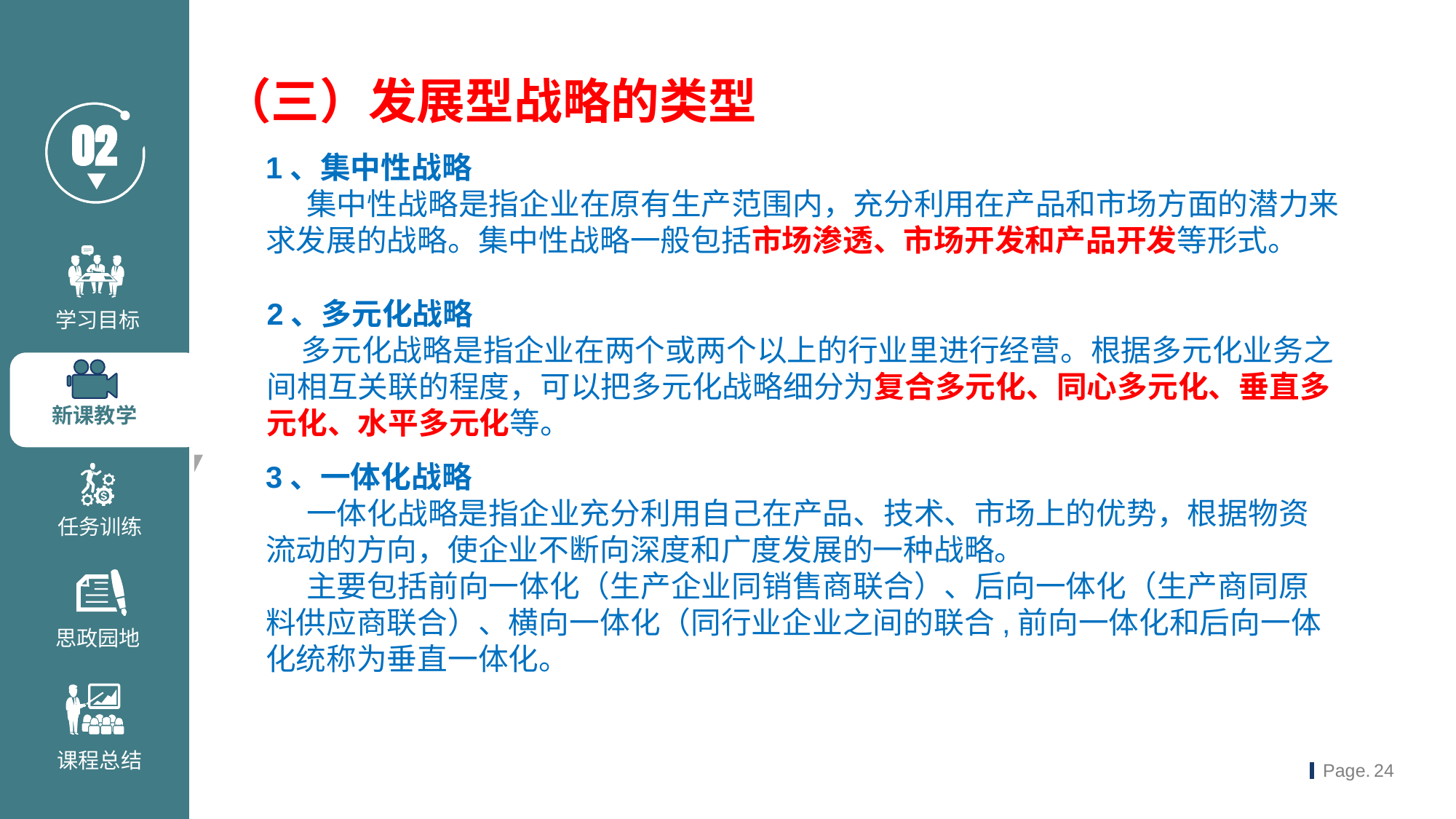

（三）发展型战略的类型
1、集中性战略
     集中性战略是指企业在原有生产范围内，充分利用在产品和市场方面的潜力来求发展的战略。集中性战略一般包括市场渗透、市场开发和产品开发等形式。
2、多元化战略
    多元化战略是指企业在两个或两个以上的行业里进行经营。根据多元化业务之间相互关联的程度，可以把多元化战略细分为复合多元化、同心多元化、垂直多元化、水平多元化等。
3、一体化战略
     一体化战略是指企业充分利用自己在产品、技术、市场上的优势，根据物资流动的方向，使企业不断向深度和广度发展的一种战略。
     主要包括前向一体化（生产企业同销售商联合）、后向一体化（生产商同原料供应商联合）、横向一体化（同行业企业之间的联合,前向一体化和后向一体化统称为垂直一体化。